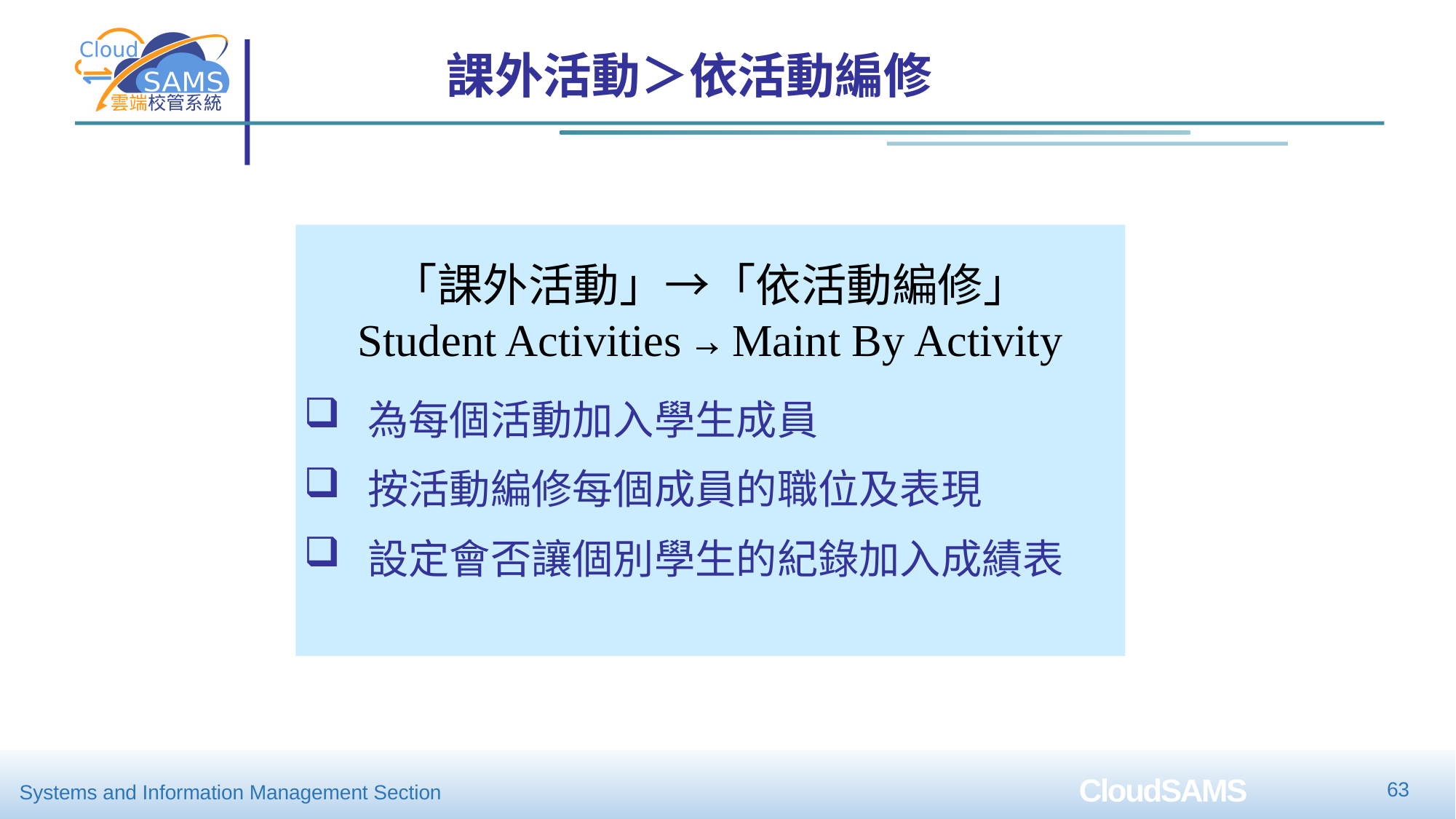

課外活動＞依活動編修
「課外活動」→「依活動編修」
Student Activities → Maint By Activity
為每個活動加入學生成員
按活動編修每個成員的職位及表現
設定會否讓個別學生的紀錄加入成績表

63